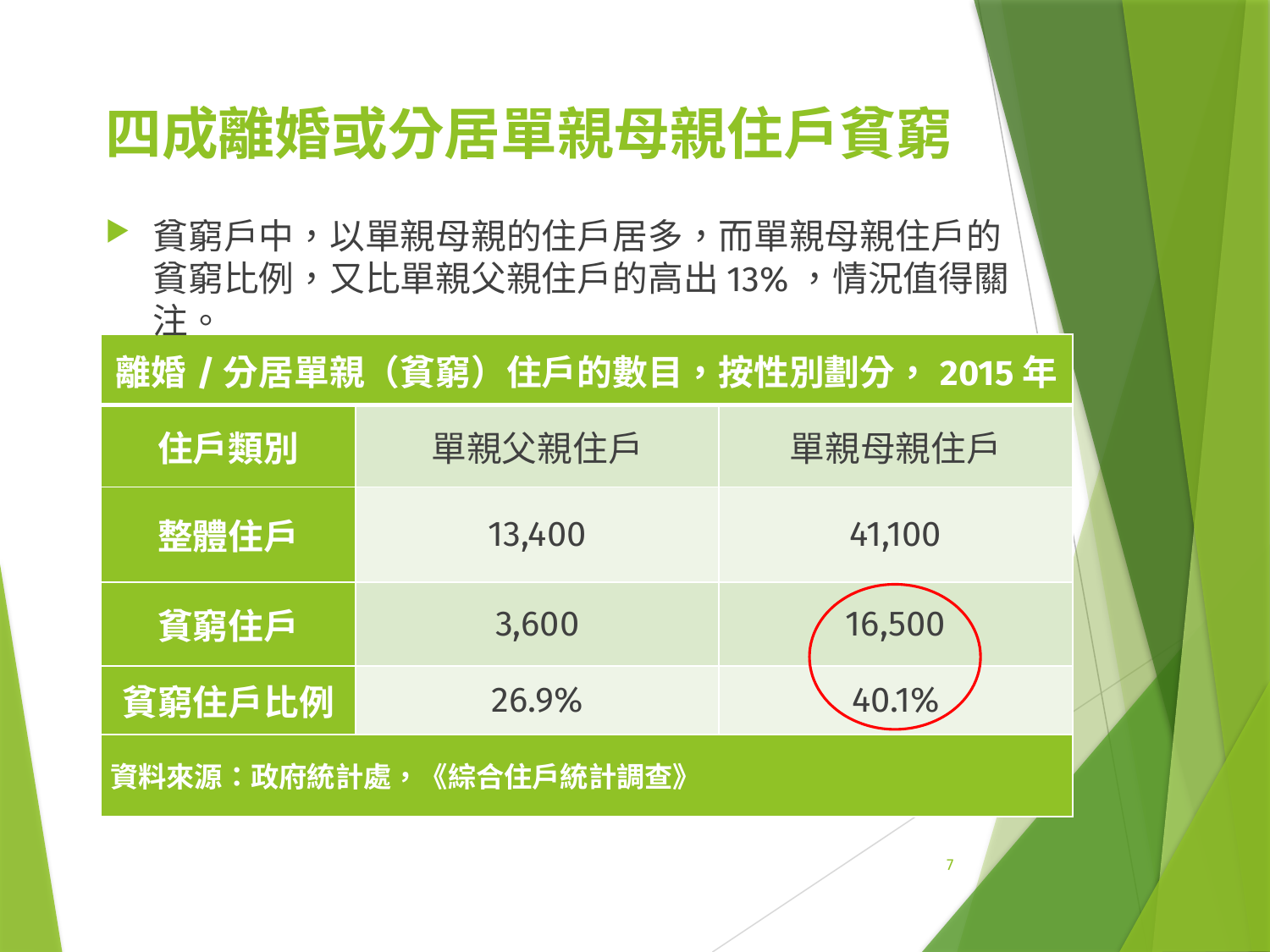

# 四成離婚或分居單親母親住戶貧窮
貧窮戶中，以單親母親的住戶居多，而單親母親住戶的貧窮比例，又比單親父親住戶的高出13%，情況值得關注。
| 離婚/分居單親（貧窮）住戶的數目，按性別劃分，2015年 |  |  |
| --- | --- | --- |
| 住戶類別 | 單親父親住戶 | 單親母親住戶 |
| 整體住戶 | 13,400 | 41,100 |
| 貧窮住戶 | 3,600 | 16,500 |
| 貧窮住戶比例 | 26.9% | 40.1% |
| 資料來源：政府統計處，《綜合住戶統計調查》 |  |  |

7